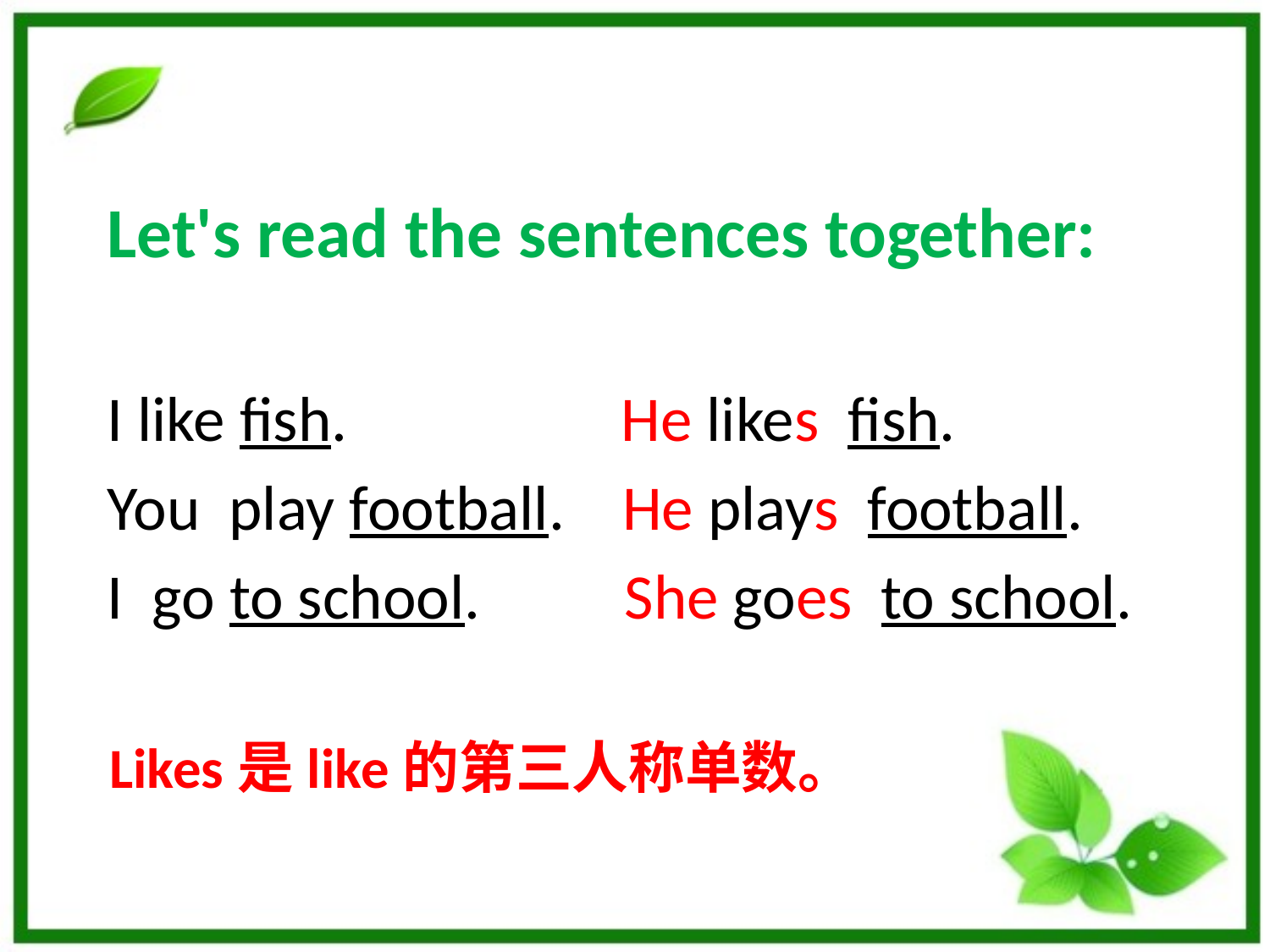

# Let's read the sentences together:
I like fish.                   He likes  fish.
You  play football.    He plays  football.
I  go to school.          She goes  to school.
Likes是like的第三人称单数。